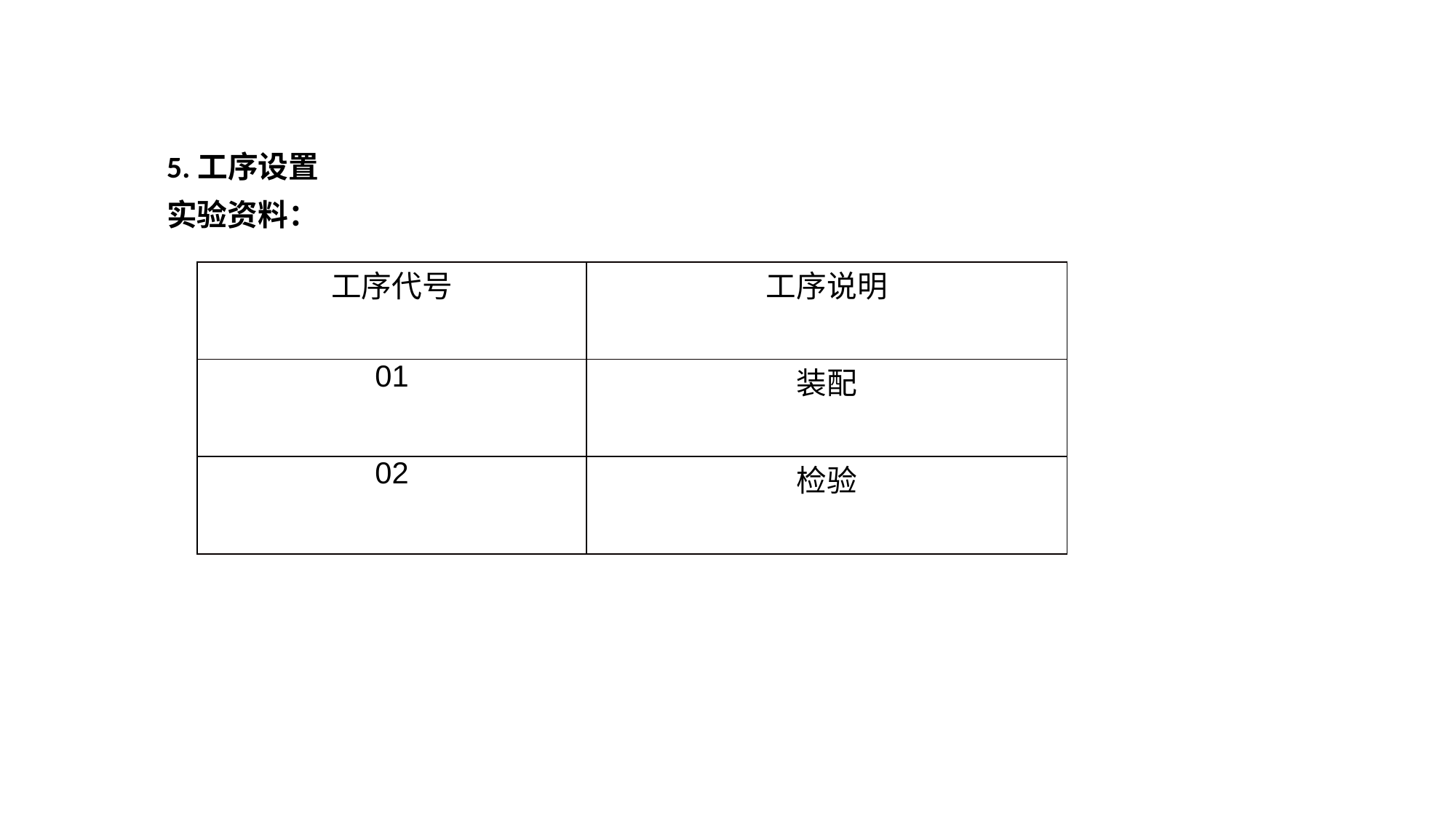

5.工序设置
实验资料：
| 工序代号 | 工序说明 |
| --- | --- |
| 01 | 装配 |
| 02 | 检验 |